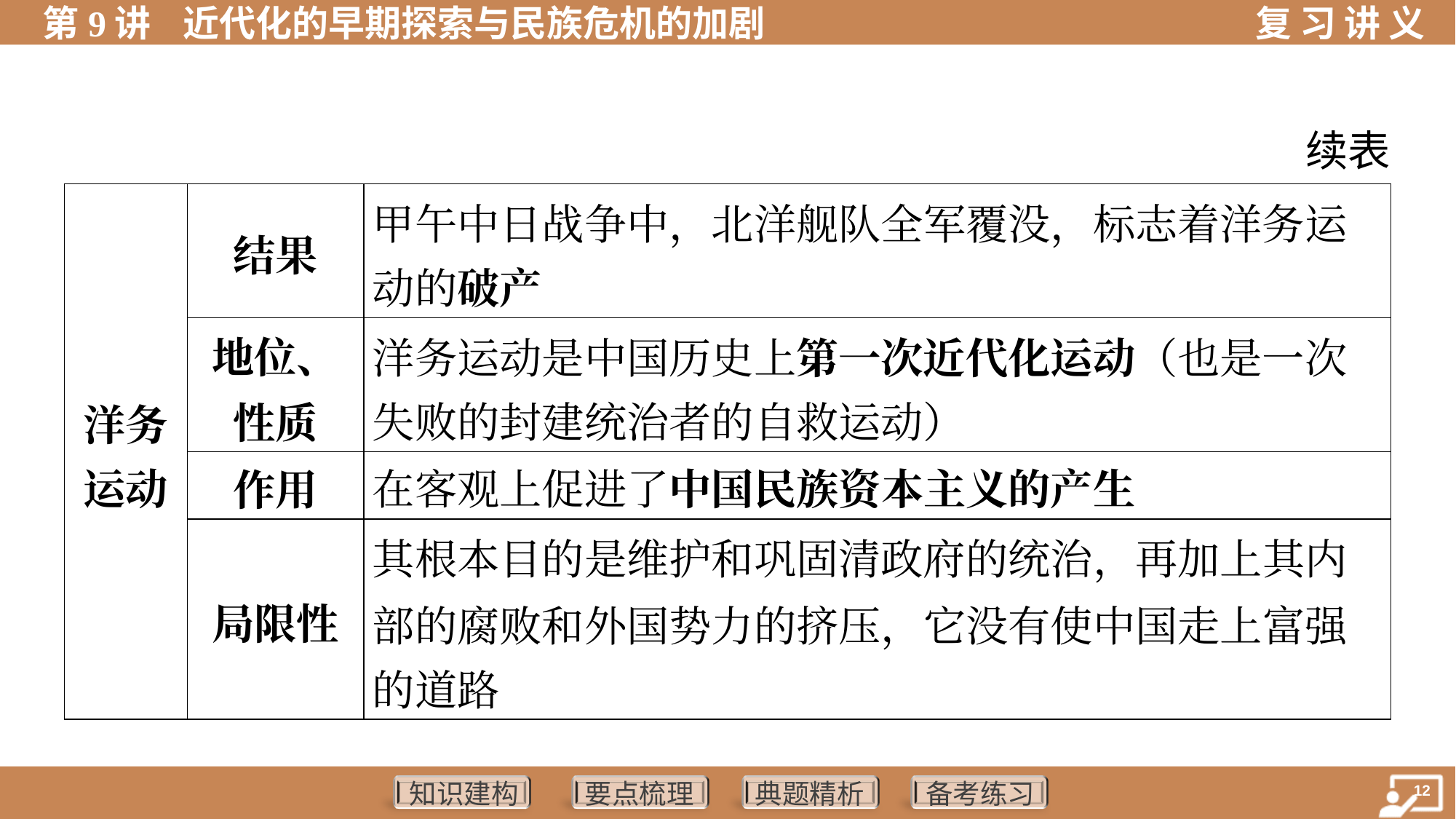

续表
| 洋务 运动 | 结果 | 甲午中日战争中，北洋舰队全军覆没，标志着洋务运 动的破产 |  |  |  |  |
| --- | --- | --- | --- | --- | --- | --- |
|  | 地位、 性质 | 洋务运动是中国历史上第一次近代化运动（也是一次 失败的封建统治者的自救运动） |  |  |  |  |
|  | 作用 | 在客观上促进了中国民族资本主义的产生 |  |  |  |  |
|  | 局限性 | 其根本目的是维护和巩固清政府的统治，再加上其内 部的腐败和外国势力的挤压，它没有使中国走上富强 的道路 |  |  |  |  |